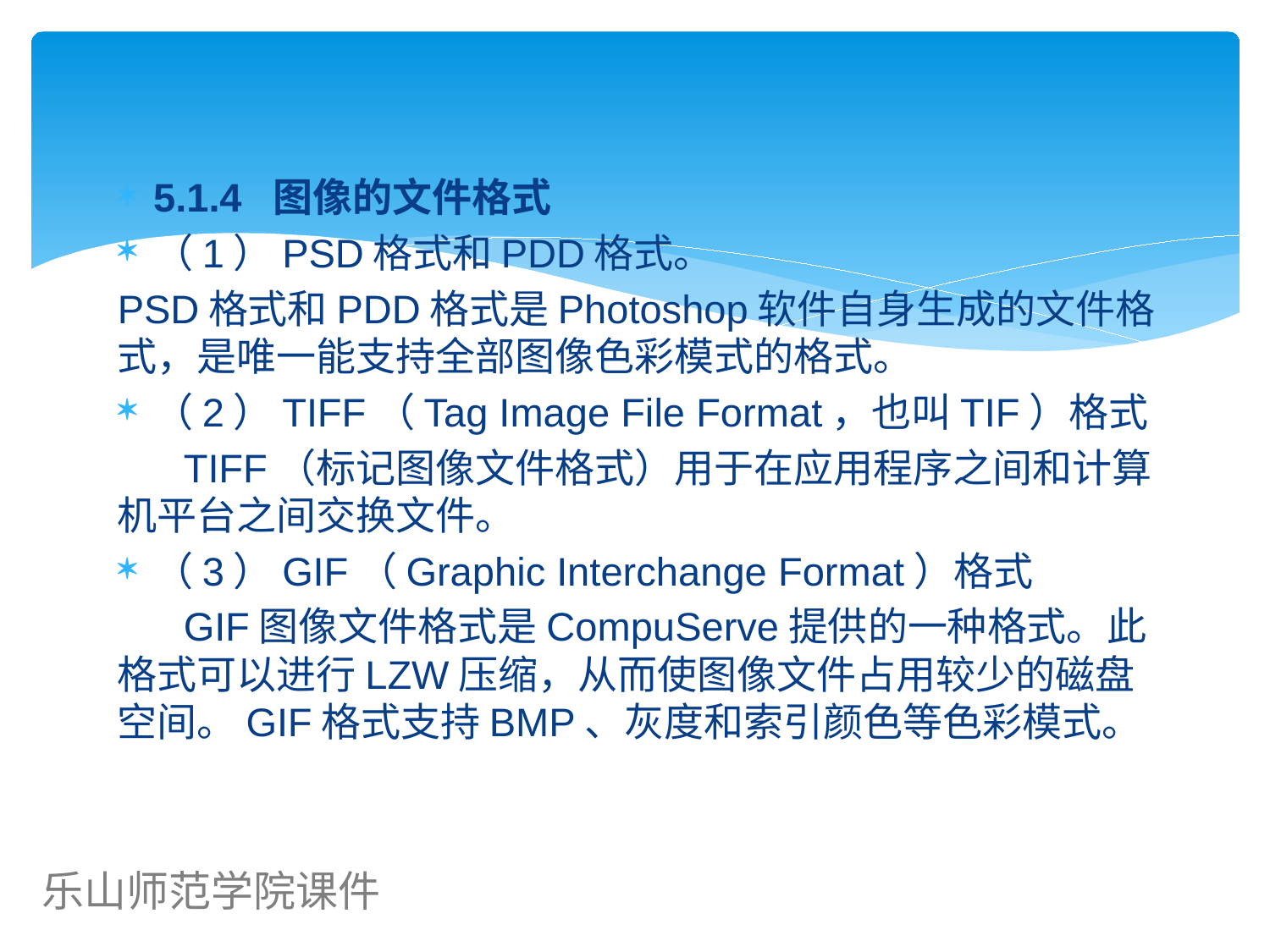

#
5.1.4  图像的文件格式
（1）PSD格式和PDD格式。
PSD格式和PDD格式是Photoshop软件自身生成的文件格式，是唯一能支持全部图像色彩模式的格式。
（2）TIFF（Tag Image File Format，也叫TIF）格式
      TIFF（标记图像文件格式）用于在应用程序之间和计算机平台之间交换文件。
（3）GIF（Graphic Interchange Format）格式
      GIF图像文件格式是CompuServe提供的一种格式。此格式可以进行LZW压缩，从而使图像文件占用较少的磁盘空间。GIF格式支持BMP、灰度和索引颜色等色彩模式。